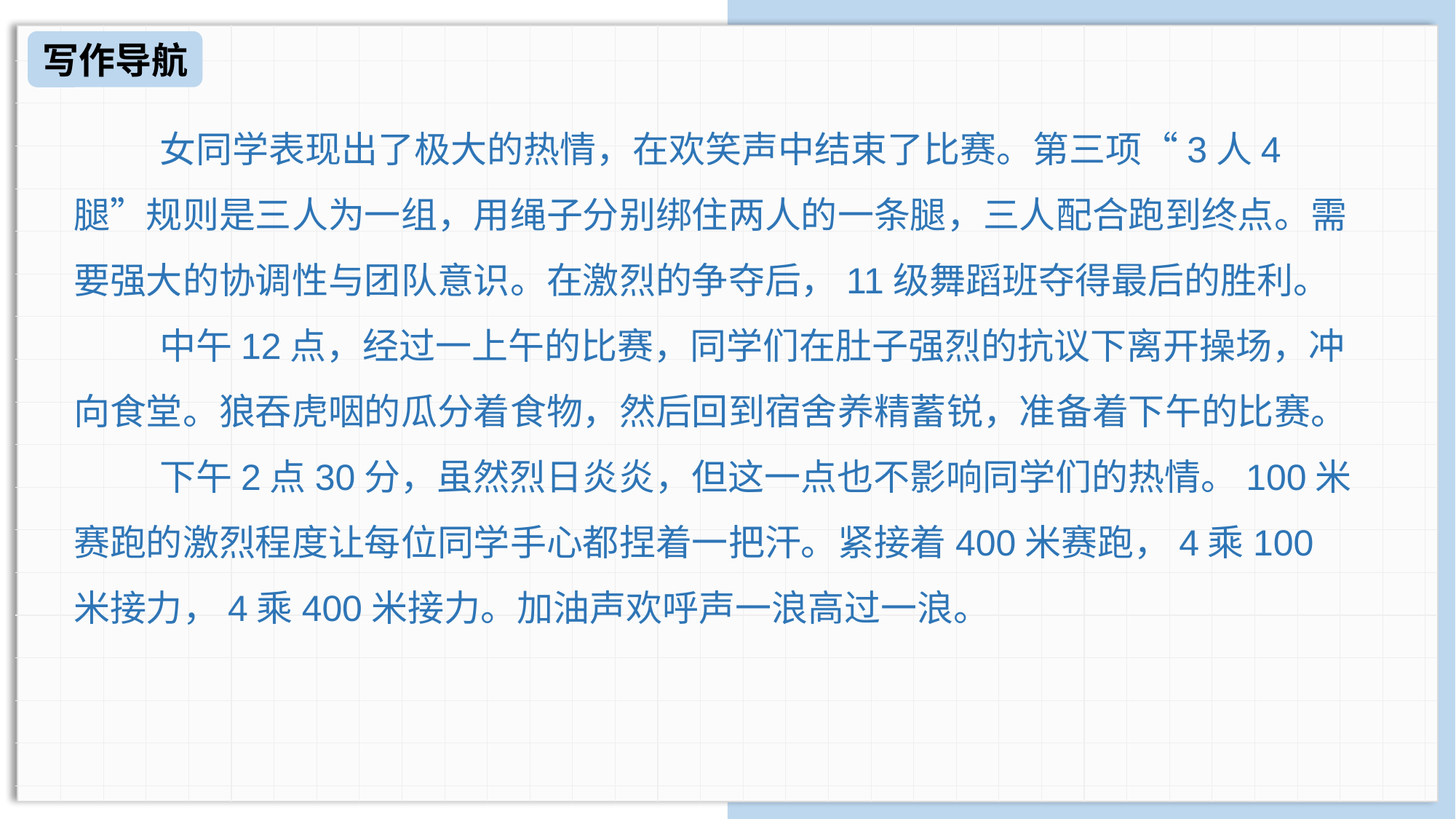

写作导航
女同学表现出了极大的热情，在欢笑声中结束了比赛。第三项“3人4腿”规则是三人为一组，用绳子分别绑住两人的一条腿，三人配合跑到终点。需要强大的协调性与团队意识。在激烈的争夺后，11级舞蹈班夺得最后的胜利。
中午12点，经过一上午的比赛，同学们在肚子强烈的抗议下离开操场，冲向食堂。狼吞虎咽的瓜分着食物，然后回到宿舍养精蓄锐，准备着下午的比赛。
下午2点30分，虽然烈日炎炎，但这一点也不影响同学们的热情。100米赛跑的激烈程度让每位同学手心都捏着一把汗。紧接着400米赛跑，4乘100米接力，4乘400米接力。加油声欢呼声一浪高过一浪。